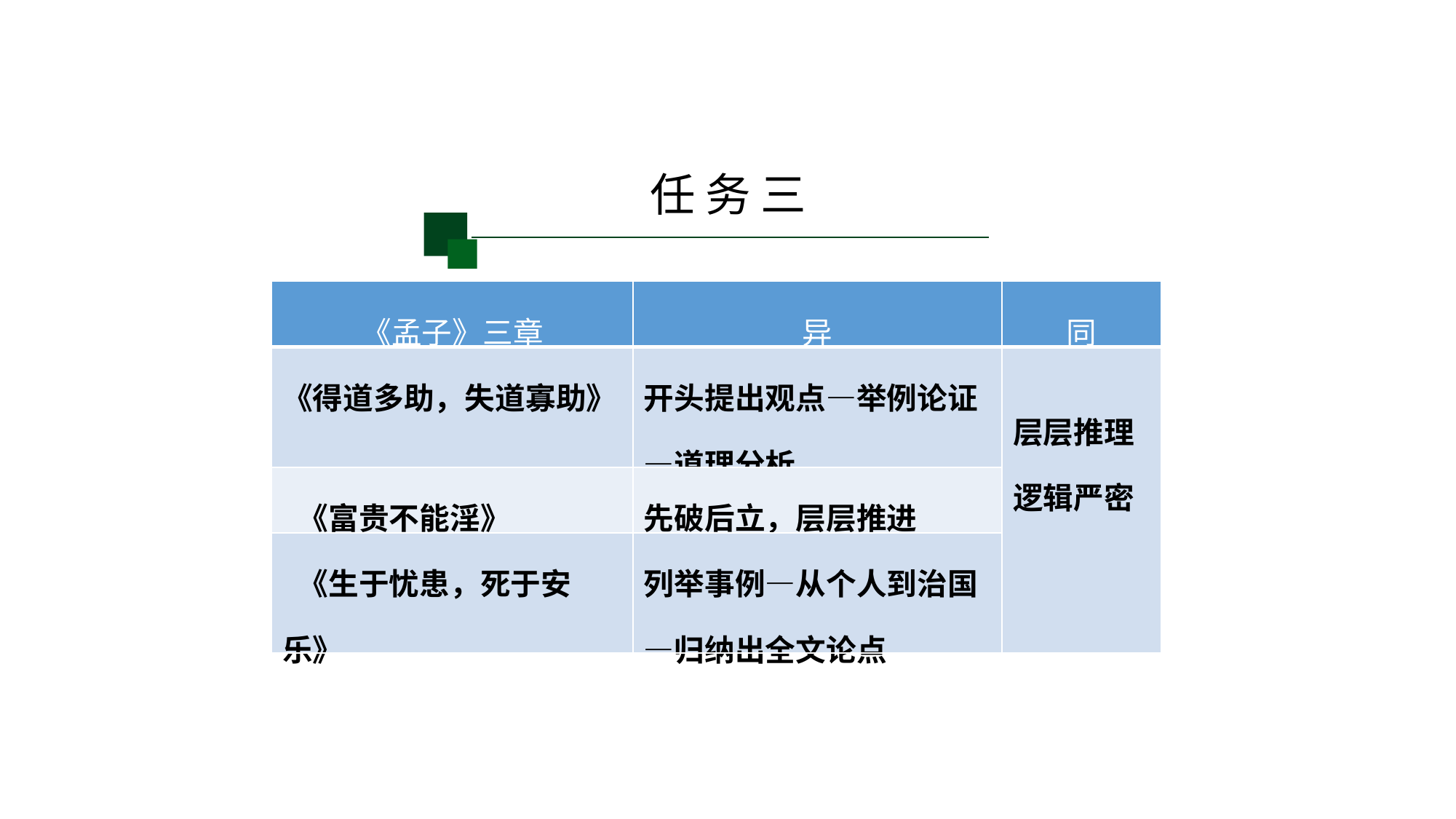

任 务 三

| 《孟子》三章 | 异 | 同 |
| --- | --- | --- |
| 《得道多助，失道寡助》 | 开头提出观点—举例论证—道理分析 | 层层推理 逻辑严密 |
| 《富贵不能淫》 | 先破后立，层层推进 |  |
| 《生于忧患，死于安乐》 | 列举事例—从个人到治国—归纳出全文论点 |  |